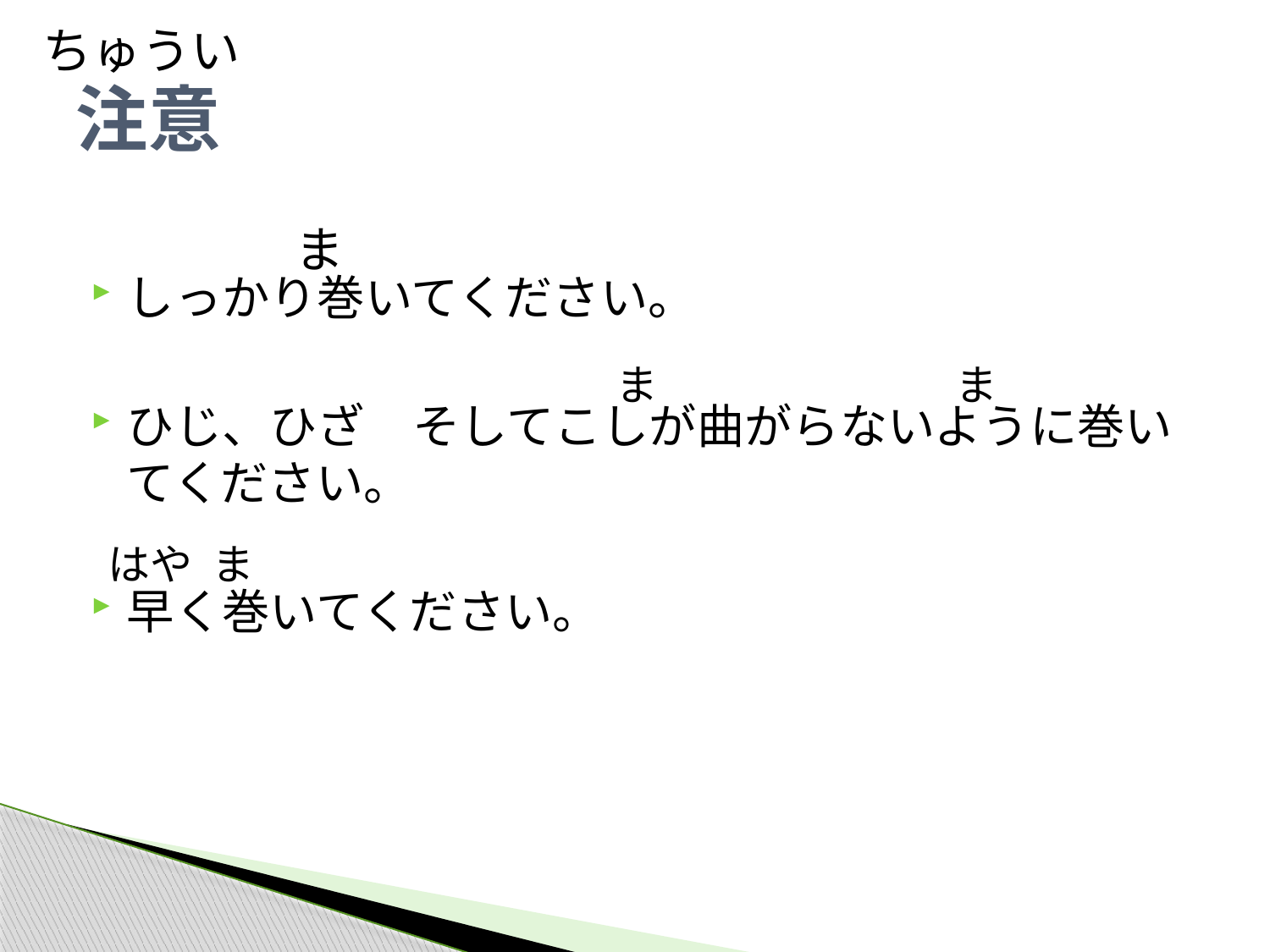

ちゅうい
# 注意
ま
しっかり巻いてください。

ひじ、ひざ　そしてこしが曲がらないように巻いてください。

早く巻いてください。

ま
ま
はや
ま